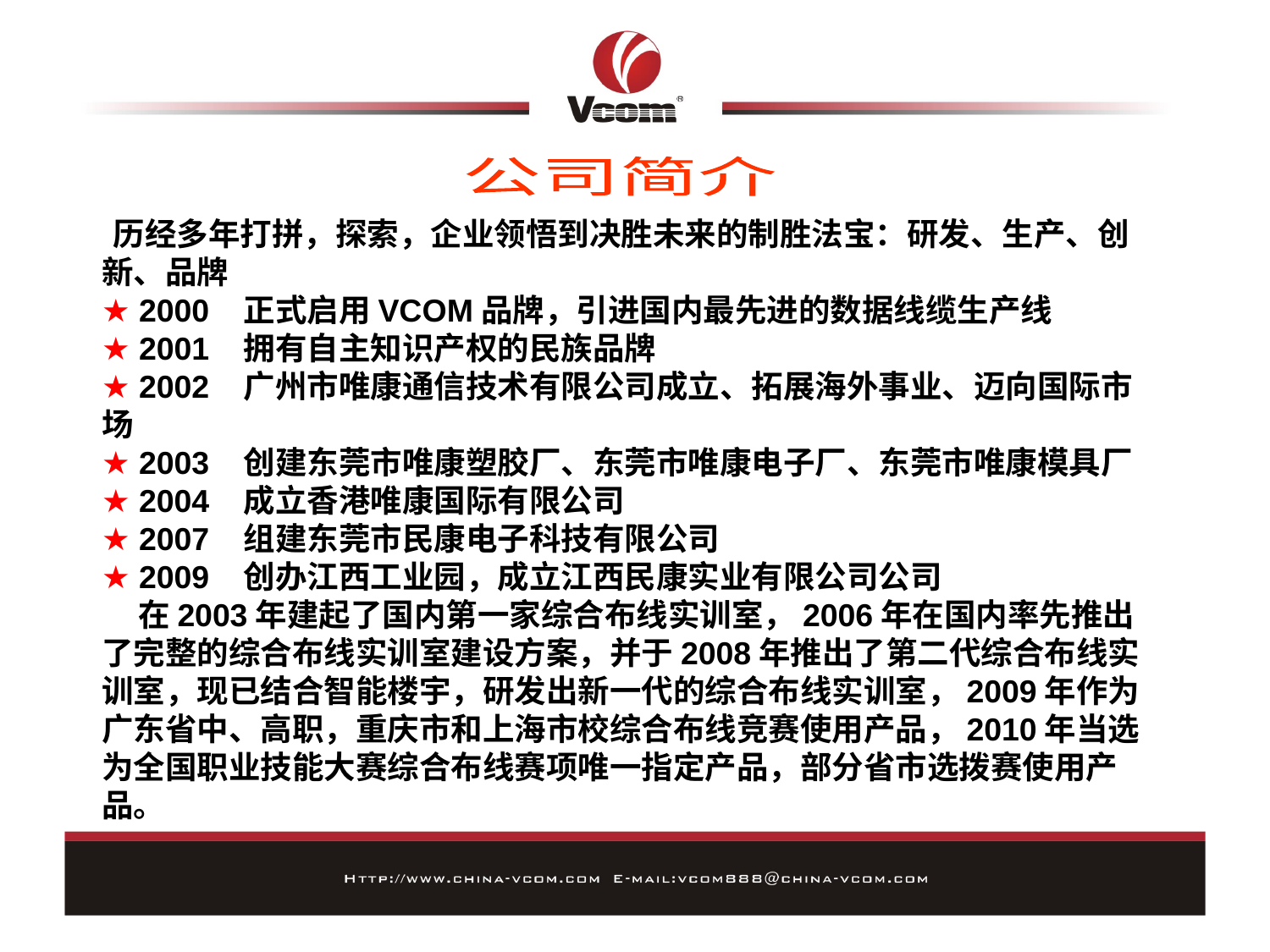

公司简介
 历经多年打拼，探索，企业领悟到决胜未来的制胜法宝：研发、生产、创新、品牌
★ 2000   正式启用VCOM品牌，引进国内最先进的数据线缆生产线
★ 2001   拥有自主知识产权的民族品牌
★ 2002   广州市唯康通信技术有限公司成立、拓展海外事业、迈向国际市场
★ 2003   创建东莞市唯康塑胶厂、东莞市唯康电子厂、东莞市唯康模具厂
★ 2004   成立香港唯康国际有限公司
★ 2007   组建东莞市民康电子科技有限公司
★ 2009   创办江西工业园，成立江西民康实业有限公司公司
    在2003年建起了国内第一家综合布线实训室，2006年在国内率先推出了完整的综合布线实训室建设方案，并于2008年推出了第二代综合布线实训室，现已结合智能楼宇，研发出新一代的综合布线实训室，2009年作为广东省中、高职，重庆市和上海市校综合布线竞赛使用产品，2010年当选为全国职业技能大赛综合布线赛项唯一指定产品，部分省市选拨赛使用产品。